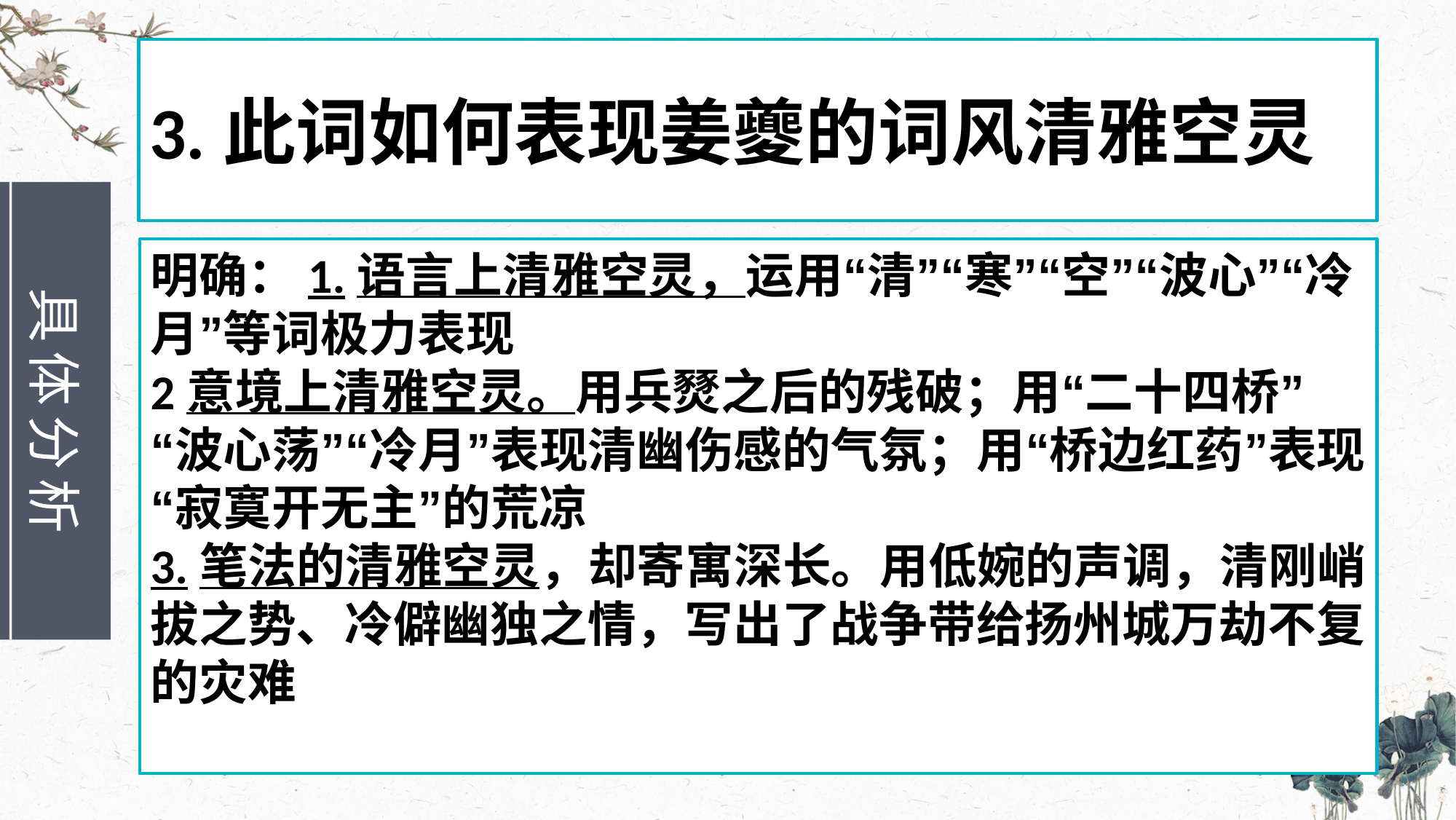

3.此词如何表现姜夔的词风清雅空灵
具体分析

明确：1.语言上清雅空灵，运用“清”“寒”“空”“波心”“冷月”等词极力表现
2意境上清雅空灵。用兵燹之后的残破；用“二十四桥”“波心荡”“冷月”表现清幽伤感的气氛；用“桥边红药”表现“寂寞开无主”的荒凉
3.笔法的清雅空灵，却寄寓深长。用低婉的声调，清刚峭拔之势、冷僻幽独之情，写出了战争带给扬州城万劫不复的灾难